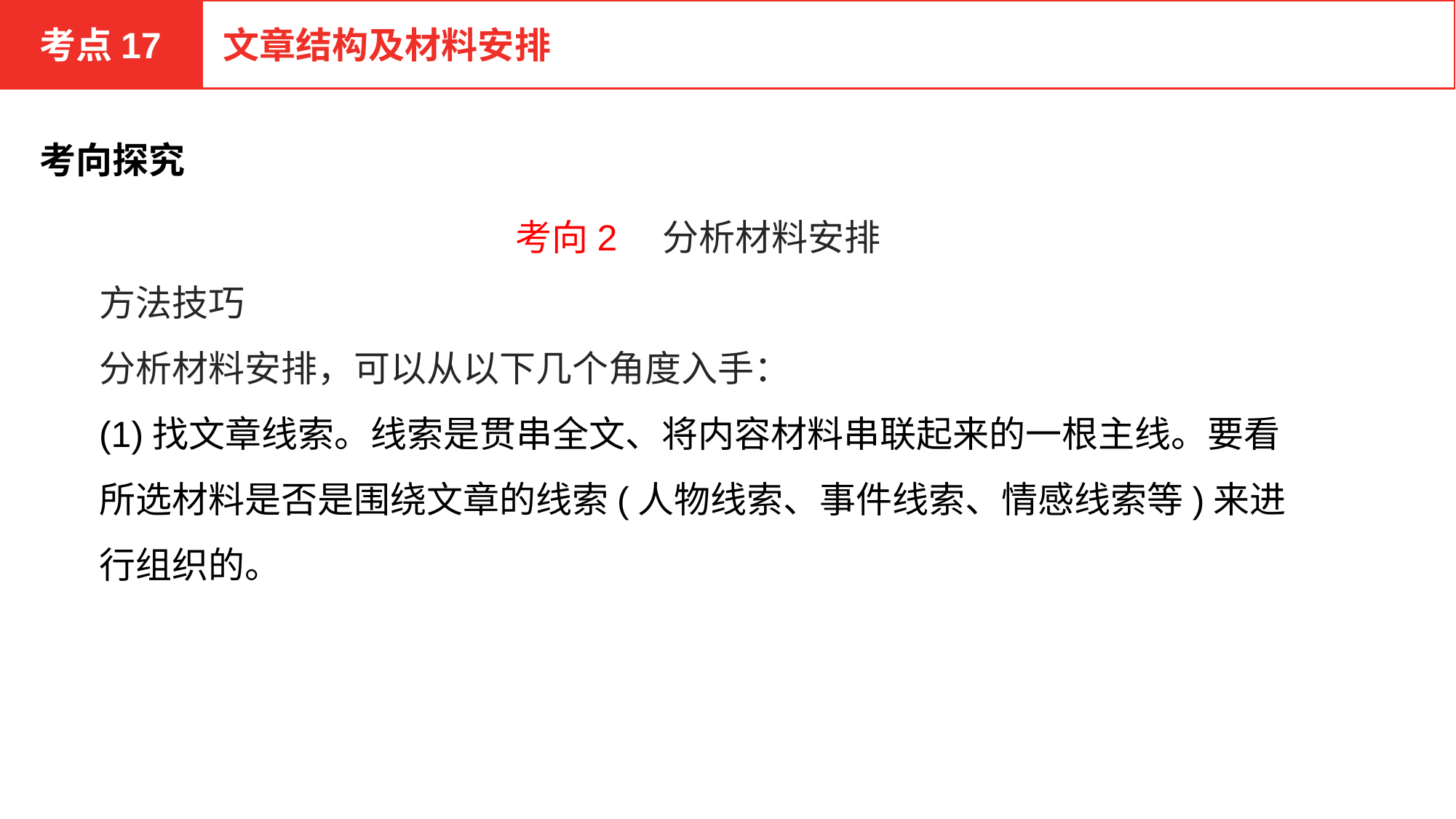

考点17
文章结构及材料安排
考向探究
考向2　分析材料安排
方法技巧
分析材料安排，可以从以下几个角度入手：
(1)找文章线索。线索是贯串全文、将内容材料串联起来的一根主线。要看所选材料是否是围绕文章的线索(人物线索、事件线索、情感线索等)来进行组织的。